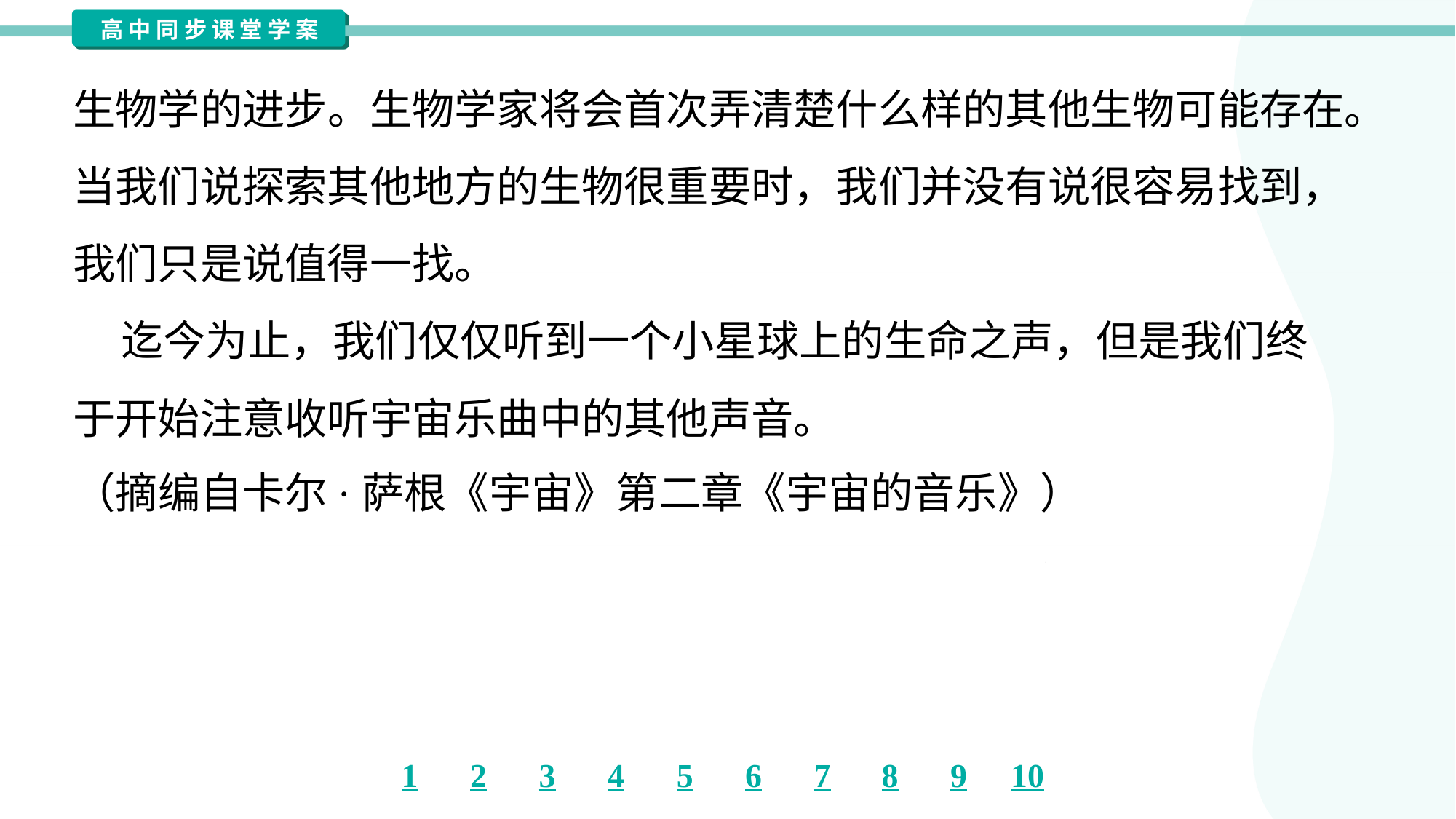

生物学的进步。生物学家将会首次弄清楚什么样的其他生物可能存在。
当我们说探索其他地方的生物很重要时，我们并没有说很容易找到，
我们只是说值得一找。
    迄今为止，我们仅仅听到一个小星球上的生命之声，但是我们终
于开始注意收听宇宙乐曲中的其他声音。
（摘编自卡尔·萨根《宇宙》第二章《宇宙的音乐》）#1.1.1.10